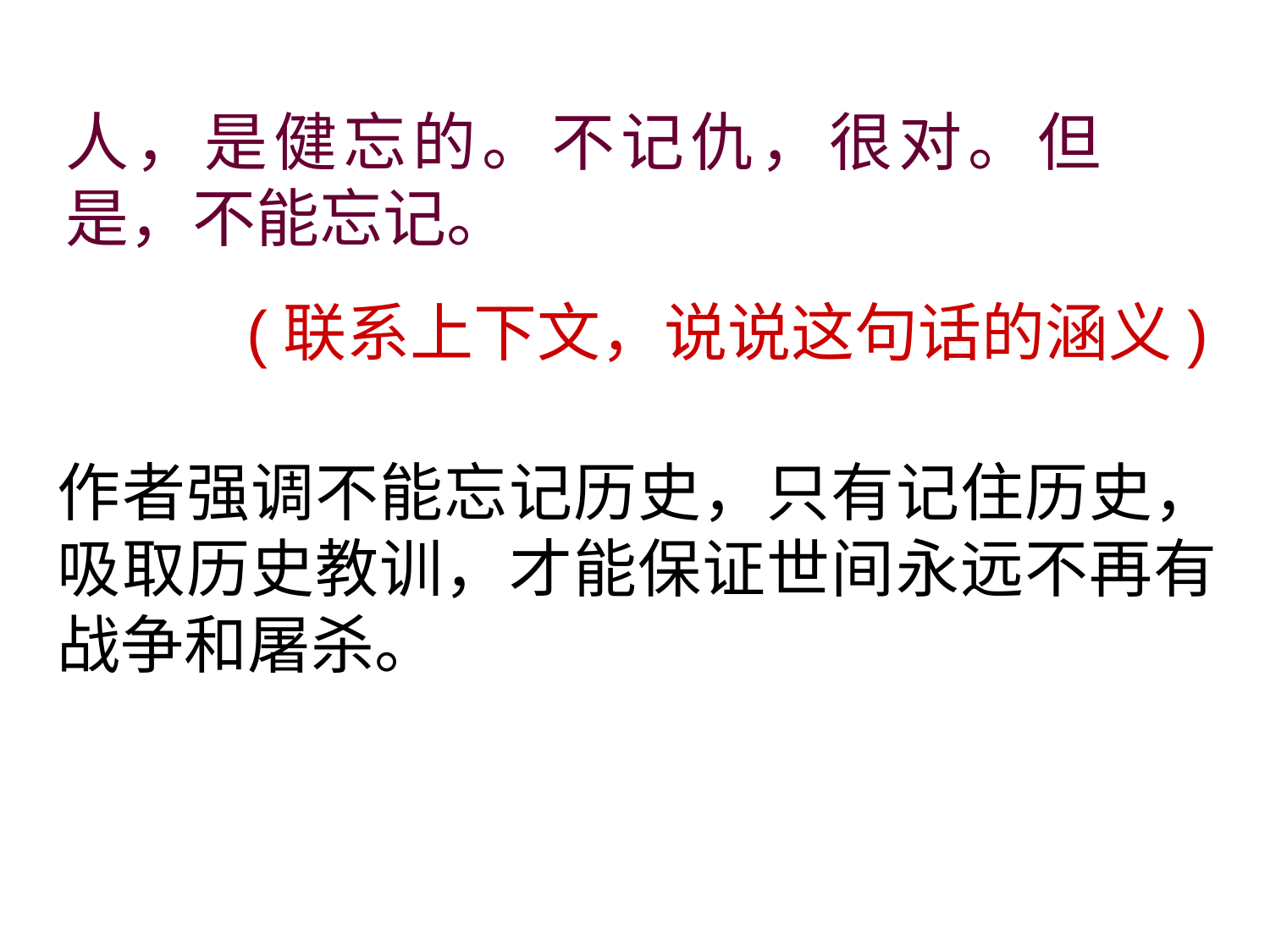

人，是健忘的。不记仇，很对。但是，不能忘记。
(联系上下文，说说这句话的涵义)
作者强调不能忘记历史，只有记住历史，吸取历史教训，才能保证世间永远不再有战争和屠杀。